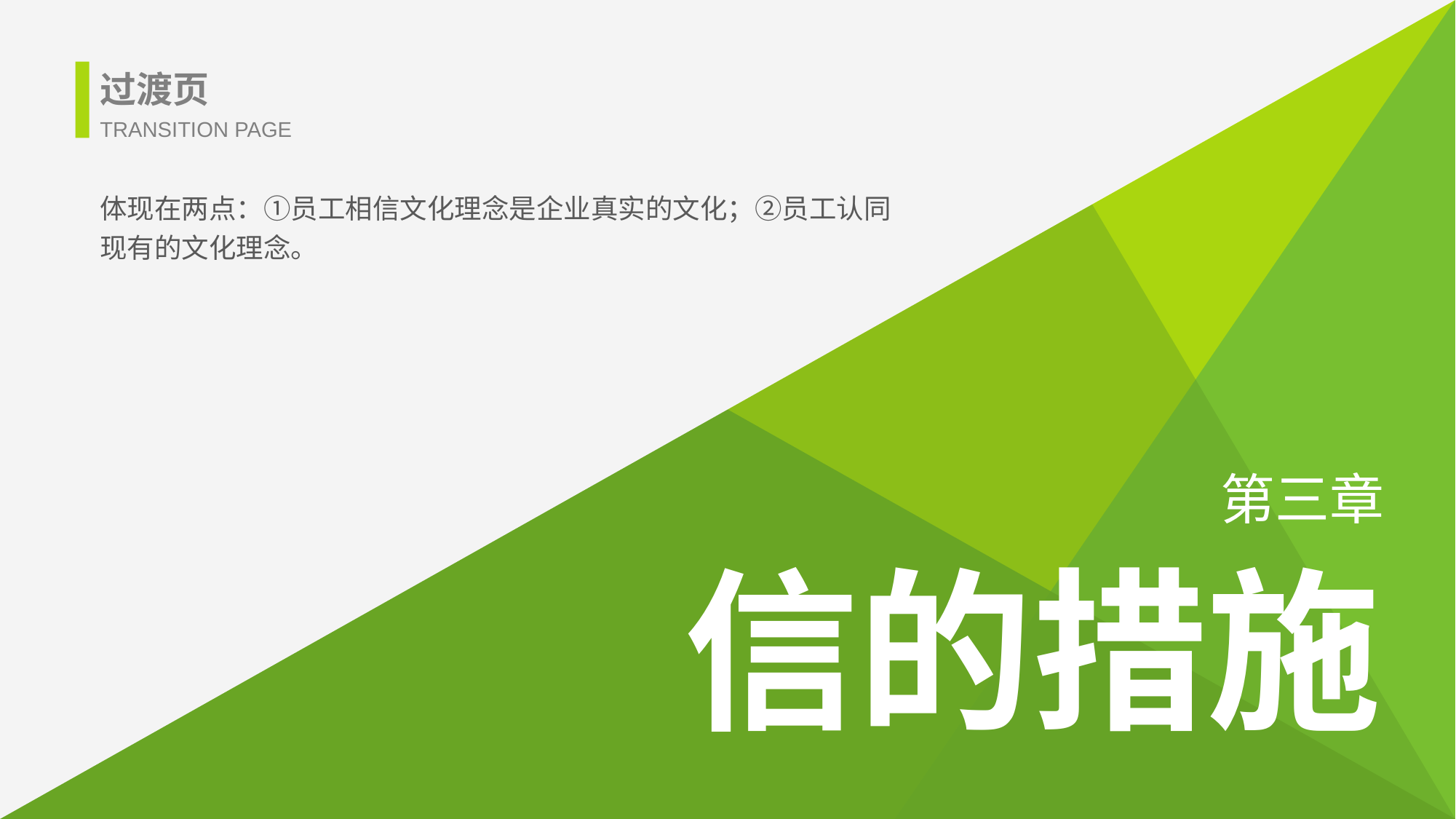

体现在两点：①员工相信文化理念是企业真实的文化；②员工认同现有的文化理念。
第三章
信的措施